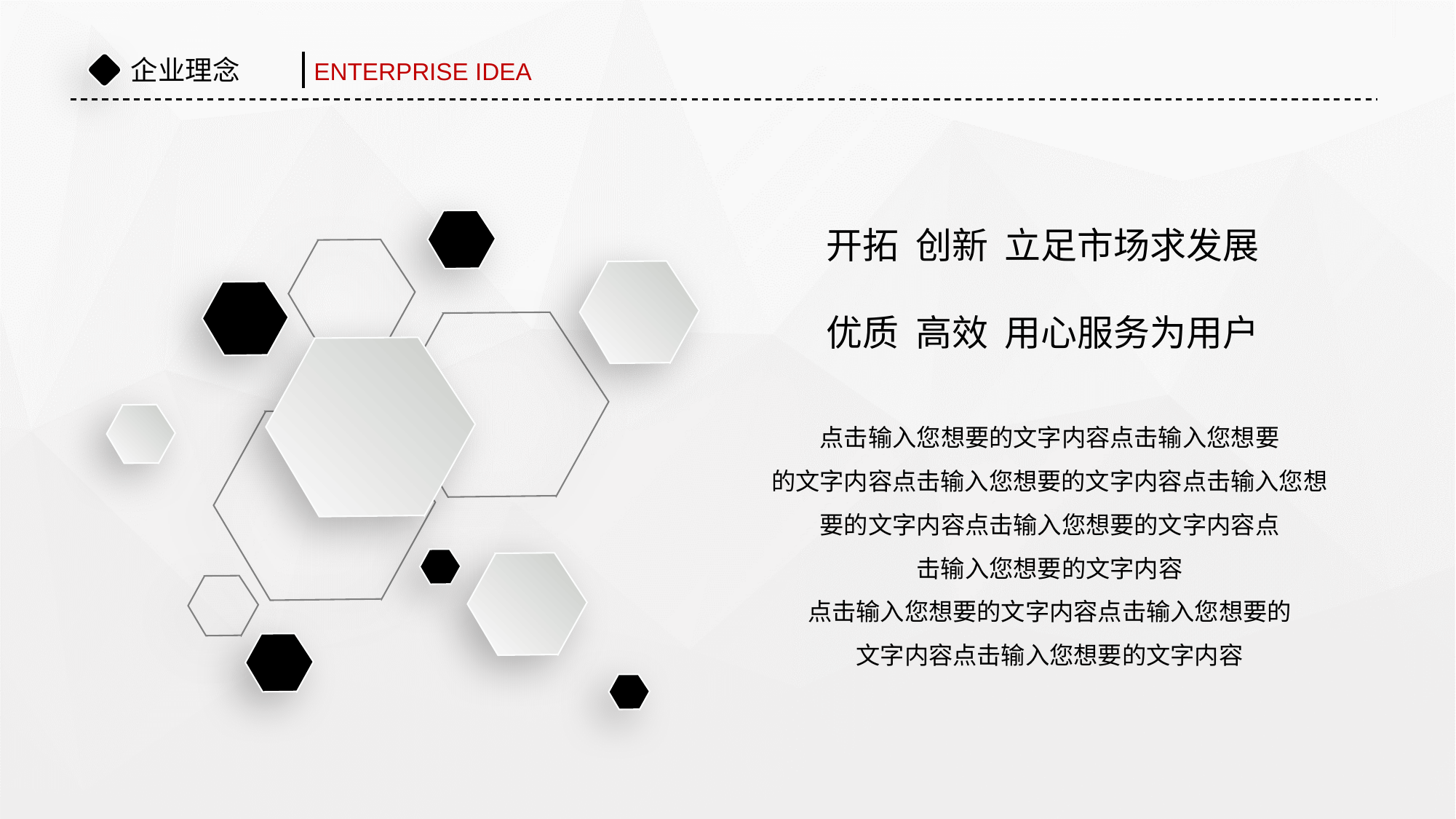

企业理念
ENTERPRISE IDEA

开拓  创新  立足市场求发展

优质  高效  用心服务为用户

点击输入您想要的文字内容点击输入您想要
的文字内容点击输入您想要的文字内容点击输入您想要的文字内容点击输入您想要的文字内容点
击输入您想要的文字内容
点击输入您想要的文字内容点击输入您想要的
文字内容点击输入您想要的文字内容